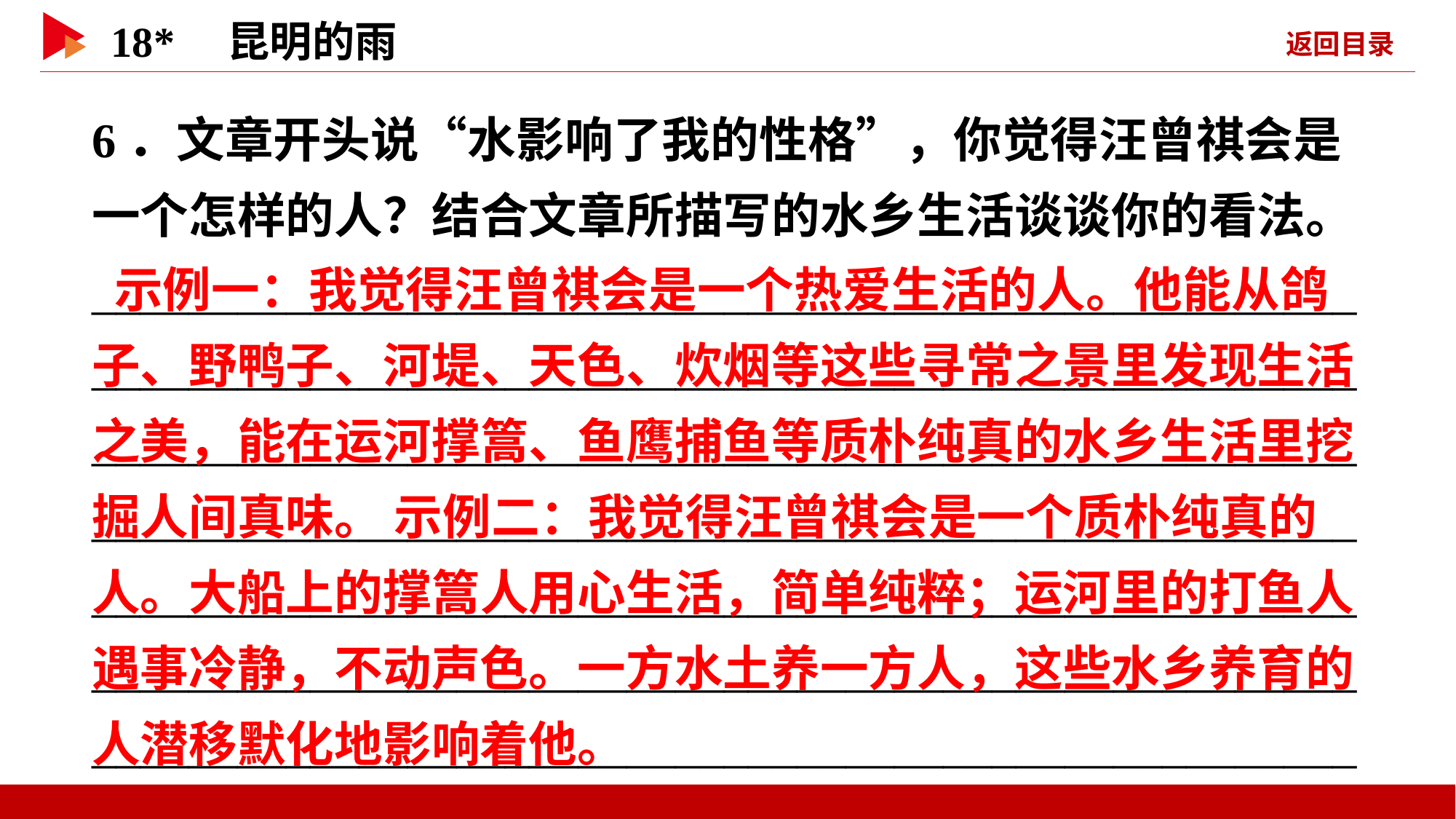

6．文章开头说“水影响了我的性格”，你觉得汪曾祺会是一个怎样的人？结合文章所描写的水乡生活谈谈你的看法。
____________________________________________________________________________________________________________________________________________________________________________________________________________________________________________________________________________________________________________________________________________________________________________

 示例一：我觉得汪曾祺会是一个热爱生活的人。他能从鸽子、野鸭子、河堤、天色、炊烟等这些寻常之景里发现生活之美，能在运河撑篙、鱼鹰捕鱼等质朴纯真的水乡生活里挖掘人间真味。 示例二：我觉得汪曾祺会是一个质朴纯真的人。大船上的撑篙人用心生活，简单纯粹；运河里的打鱼人遇事冷静，不动声色。一方水土养一方人，这些水乡养育的人潜移默化地影响着他。